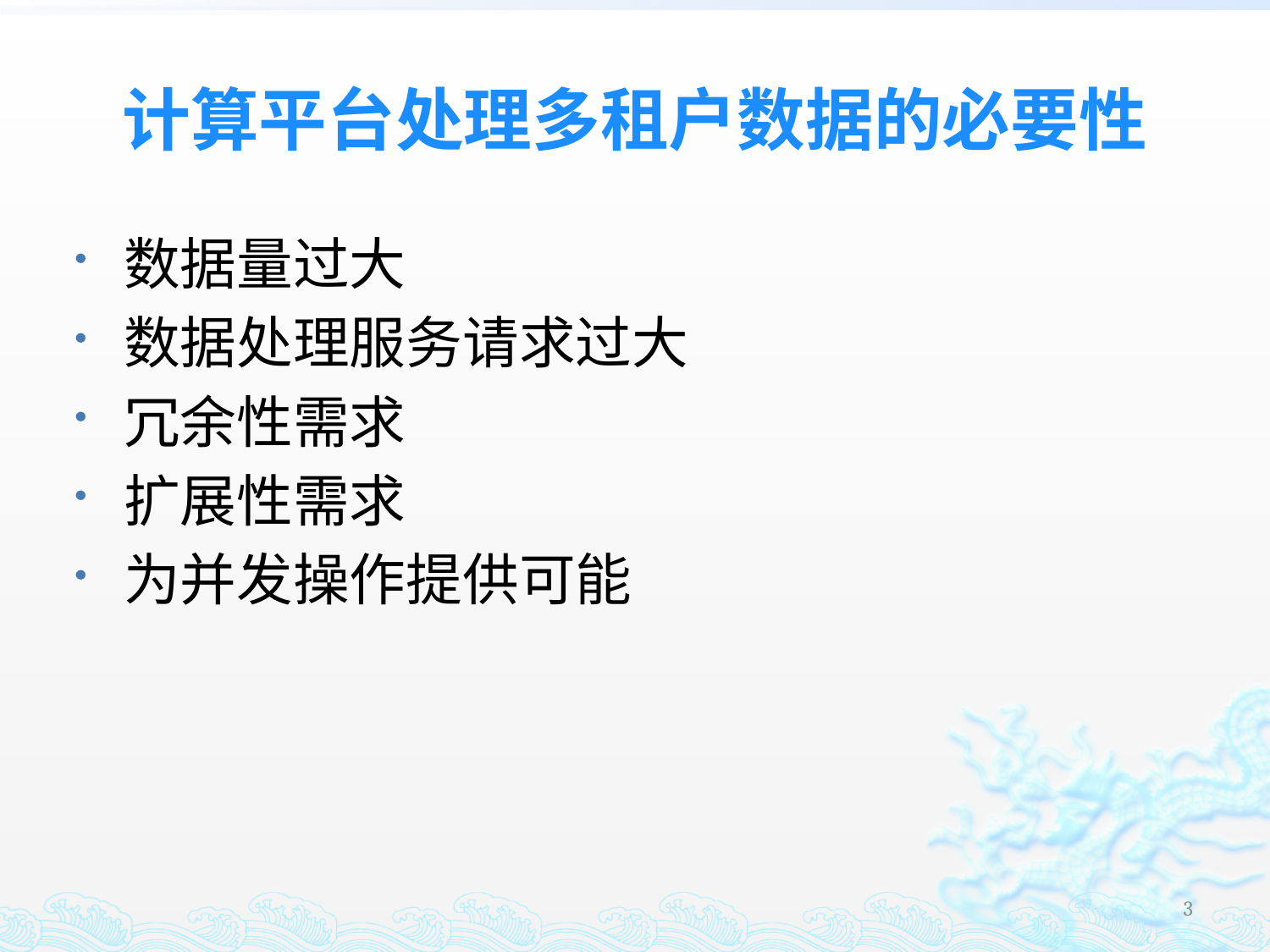

# 计算平台处理多租户数据的必要性
数据量过大
数据处理服务请求过大
冗余性需求
扩展性需求
为并发操作提供可能

3